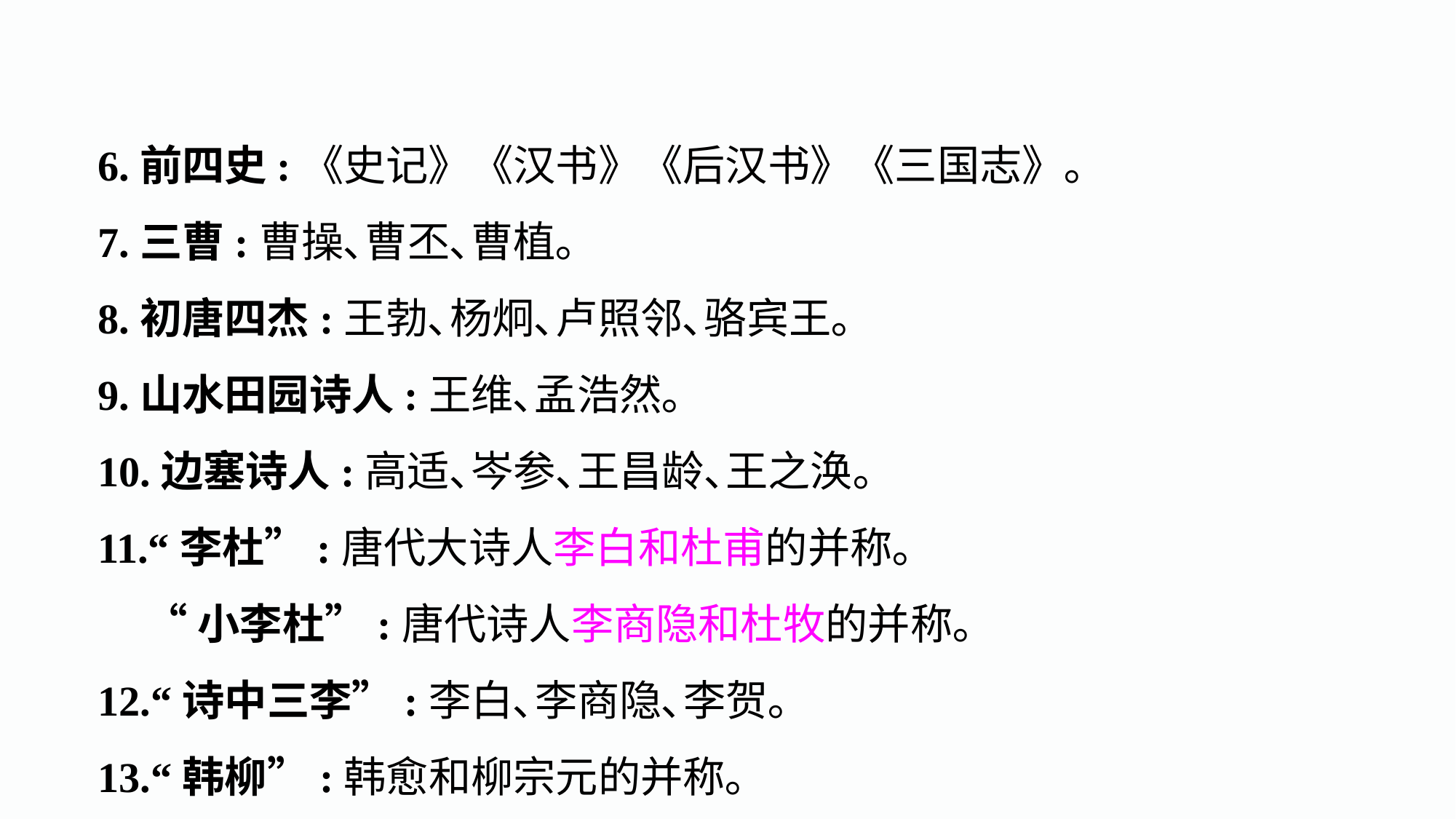

6.前四史:《史记》《汉书》《后汉书》《三国志》｡
7.三曹:曹操､曹丕､曹植｡
8.初唐四杰:王勃､杨炯､卢照邻､骆宾王｡
9.山水田园诗人:王维､孟浩然｡
10.边塞诗人:高适､岑参､王昌龄､王之涣｡
11.“李杜”:唐代大诗人李白和杜甫的并称｡
     “小李杜”:唐代诗人李商隐和杜牧的并称｡
12.“诗中三李”:李白､李商隐､李贺｡
13.“韩柳”:韩愈和柳宗元的并称｡